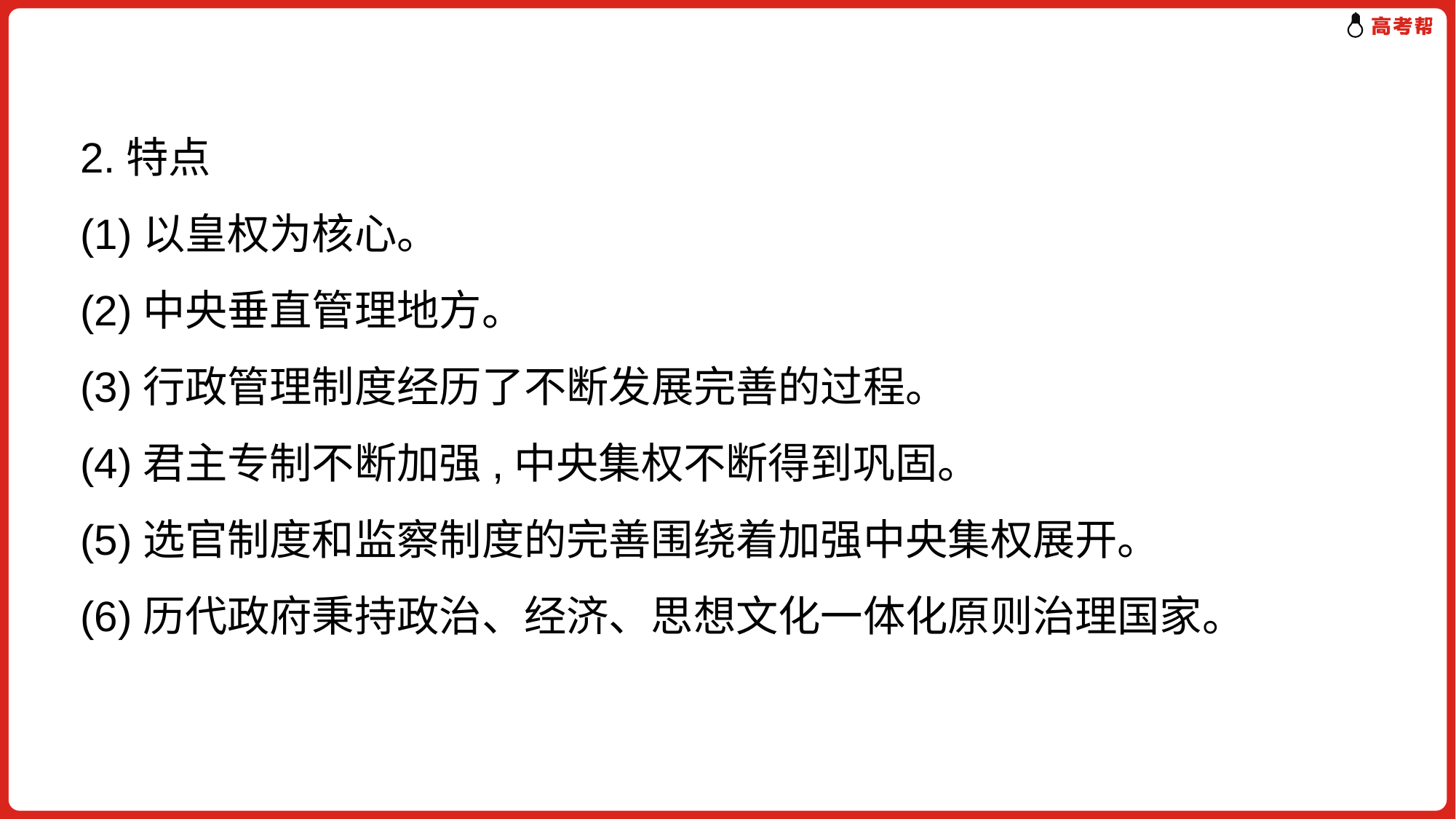

2.特点
(1)以皇权为核心。
(2)中央垂直管理地方。
(3)行政管理制度经历了不断发展完善的过程。
(4)君主专制不断加强,中央集权不断得到巩固。
(5)选官制度和监察制度的完善围绕着加强中央集权展开。
(6)历代政府秉持政治、经济、思想文化一体化原则治理国家。